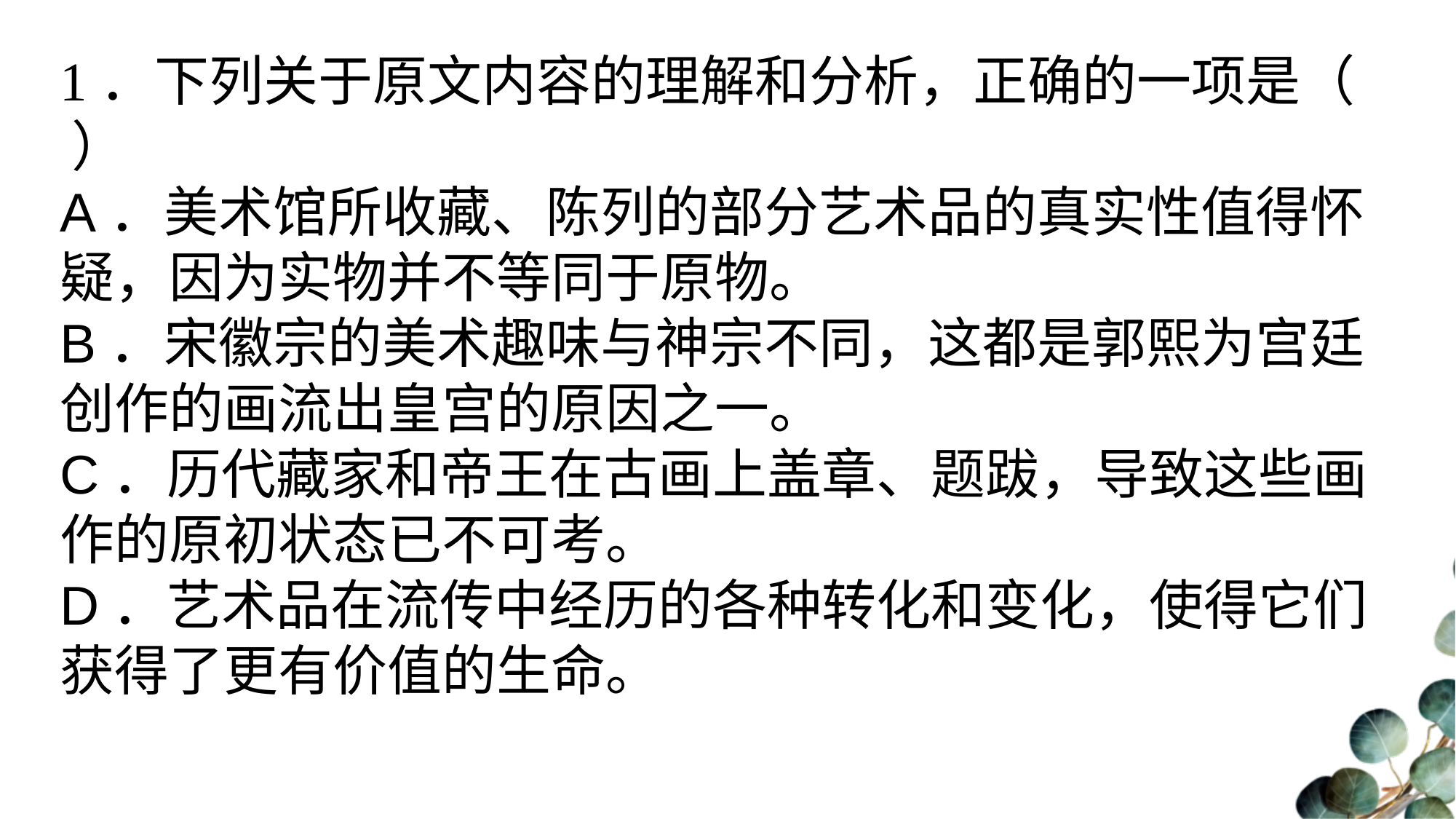

1．下列关于原文内容的理解和分析，正确的一项是（   ）A．美术馆所收藏、陈列的部分艺术品的真实性值得怀疑，因为实物并不等同于原物。B．宋徽宗的美术趣味与神宗不同，这都是郭熙为宫廷创作的画流出皇宫的原因之一。C．历代藏家和帝王在古画上盖章、题跋，导致这些画作的原初状态已不可考。D．艺术品在流传中经历的各种转化和变化，使得它们获得了更有价值的生命。